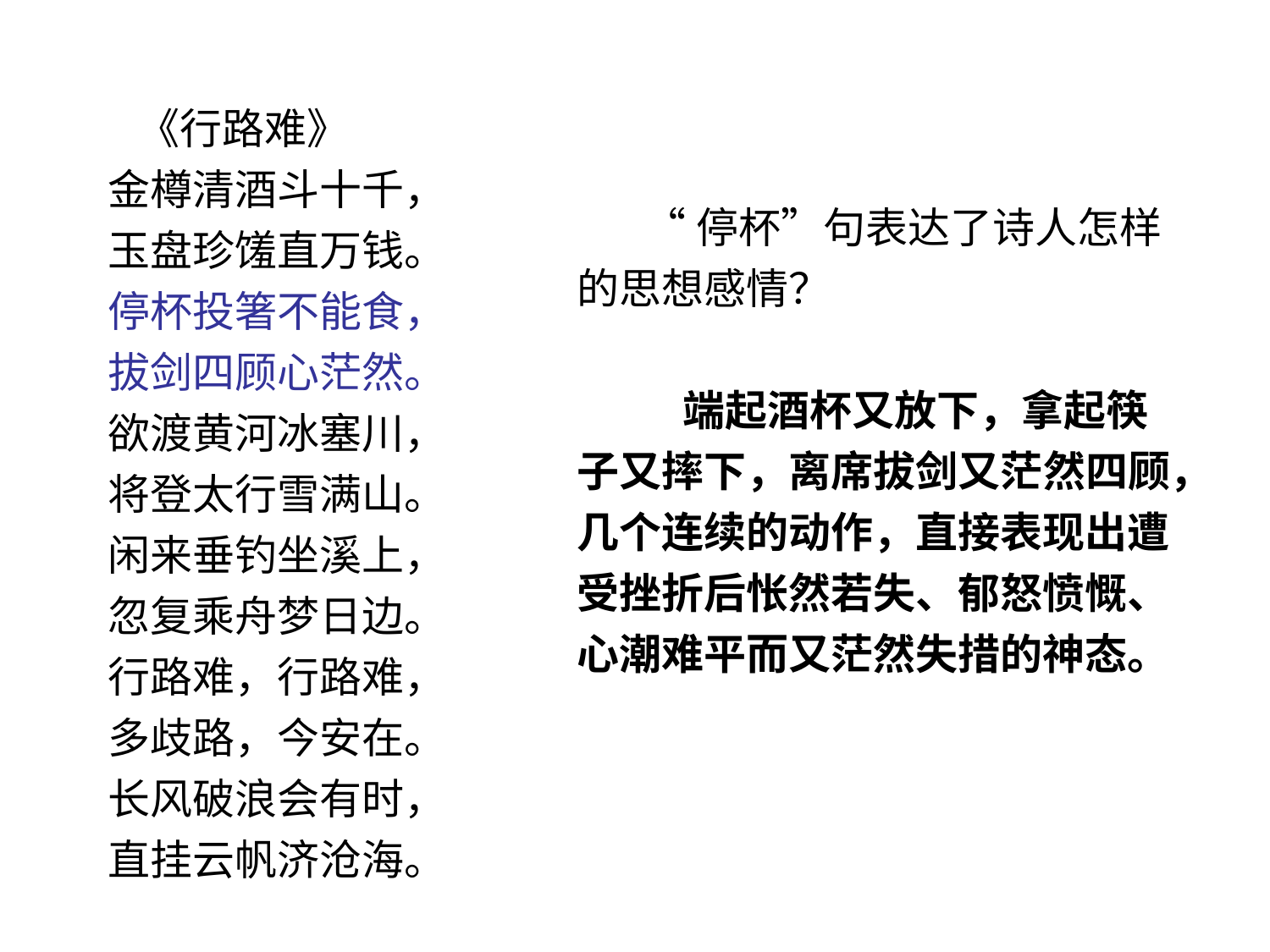

《行路难》
金樽清酒斗十千，
玉盘珍馐直万钱。
停杯投箸不能食，
拔剑四顾心茫然。
欲渡黄河冰塞川，
将登太行雪满山。
闲来垂钓坐溪上，
忽复乘舟梦日边。
行路难，行路难，
多歧路，今安在。
长风破浪会有时，
直挂云帆济沧海。
       “停杯”句表达了诗人怎样的思想感情？

          端起酒杯又放下，拿起筷子又摔下，离席拔剑又茫然四顾，几个连续的动作，直接表现出遭受挫折后怅然若失、郁怒愤慨、心潮难平而又茫然失措的神态。